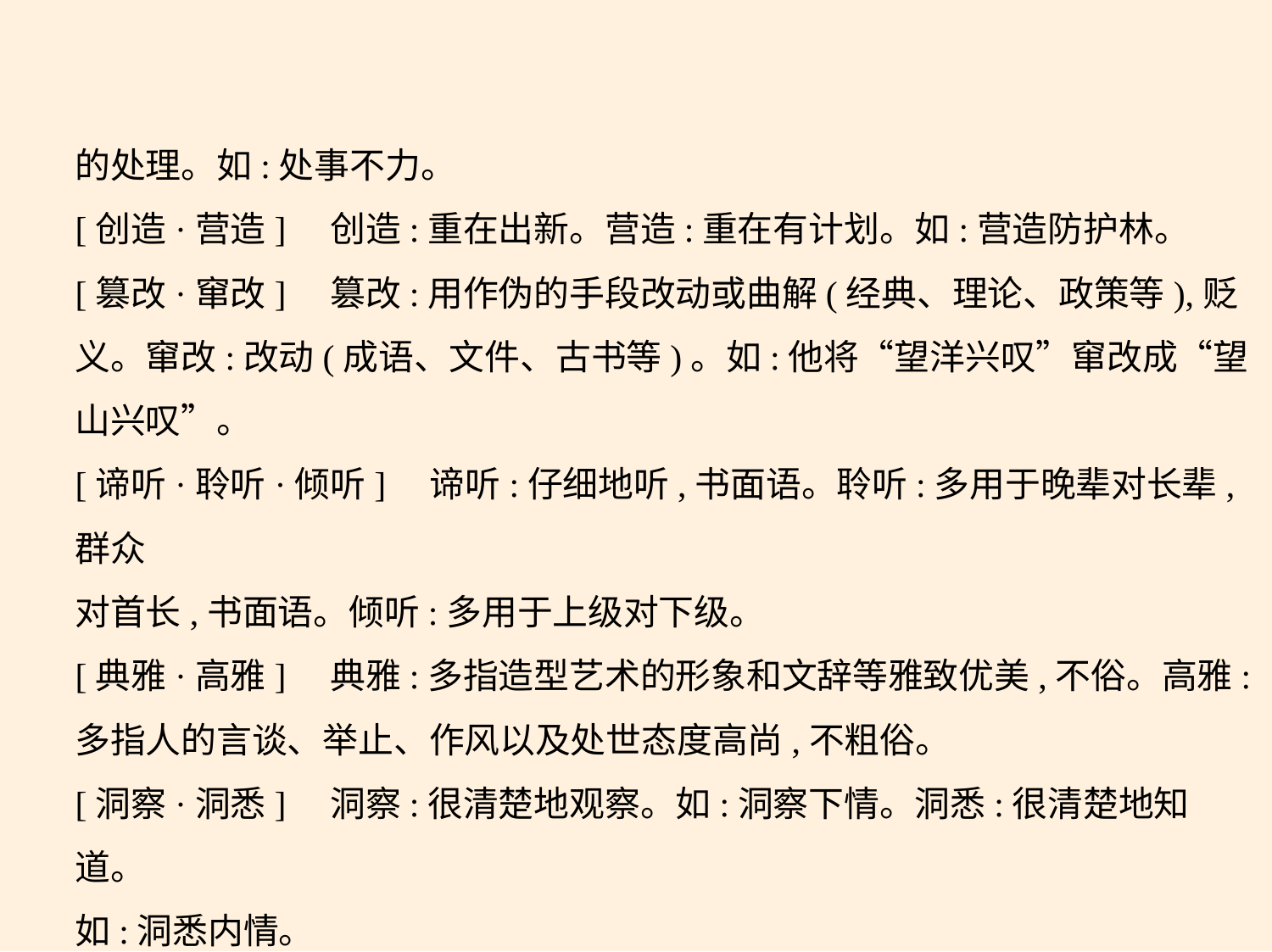

的处理。如:处事不力。
[创造·营造]　创造:重在出新。营造:重在有计划。如:营造防护林。
[篡改·窜改]　篡改:用作伪的手段改动或曲解(经典、理论、政策等),贬
义。窜改:改动(成语、文件、古书等)。如:他将“望洋兴叹”窜改成“望
山兴叹”。
[谛听·聆听·倾听]　谛听:仔细地听,书面语。聆听:多用于晚辈对长辈,群众
对首长,书面语。倾听:多用于上级对下级。
[典雅·高雅]　典雅:多指造型艺术的形象和文辞等雅致优美,不俗。高雅:
多指人的言谈、举止、作风以及处世态度高尚,不粗俗。
[洞察·洞悉]　洞察:很清楚地观察。如:洞察下情。洞悉:很清楚地知道。
如:洞悉内情。
[独立·独力]　独立:不依靠他人,如“独立思考”;还指政权、军队自主。